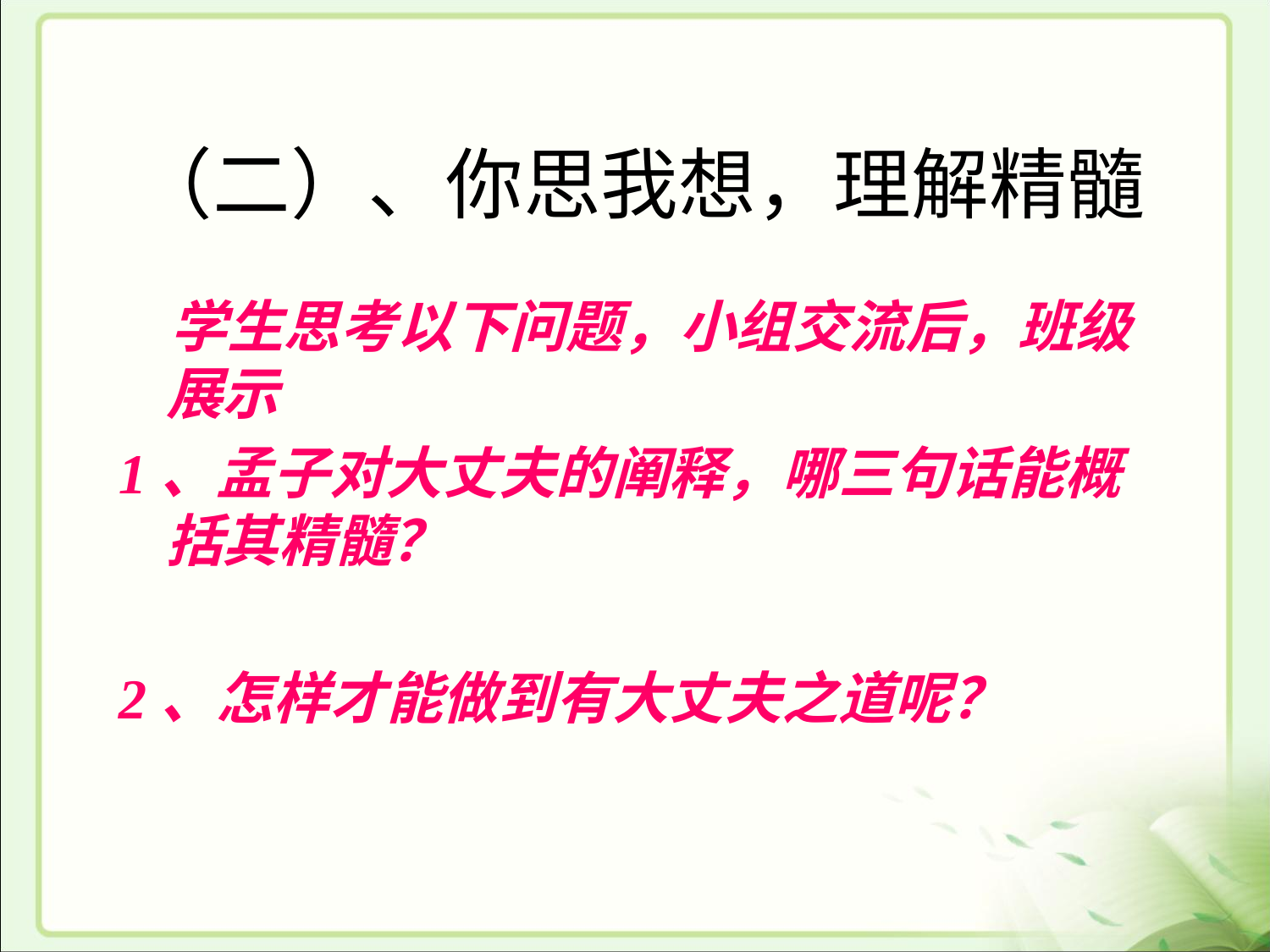

# （二）、你思我想，理解精髓
   学生思考以下问题，小组交流后，班级展示
1、孟子对大丈夫的阐释，哪三句话能概括其精髓？

2、怎样才能做到有大丈夫之道呢？